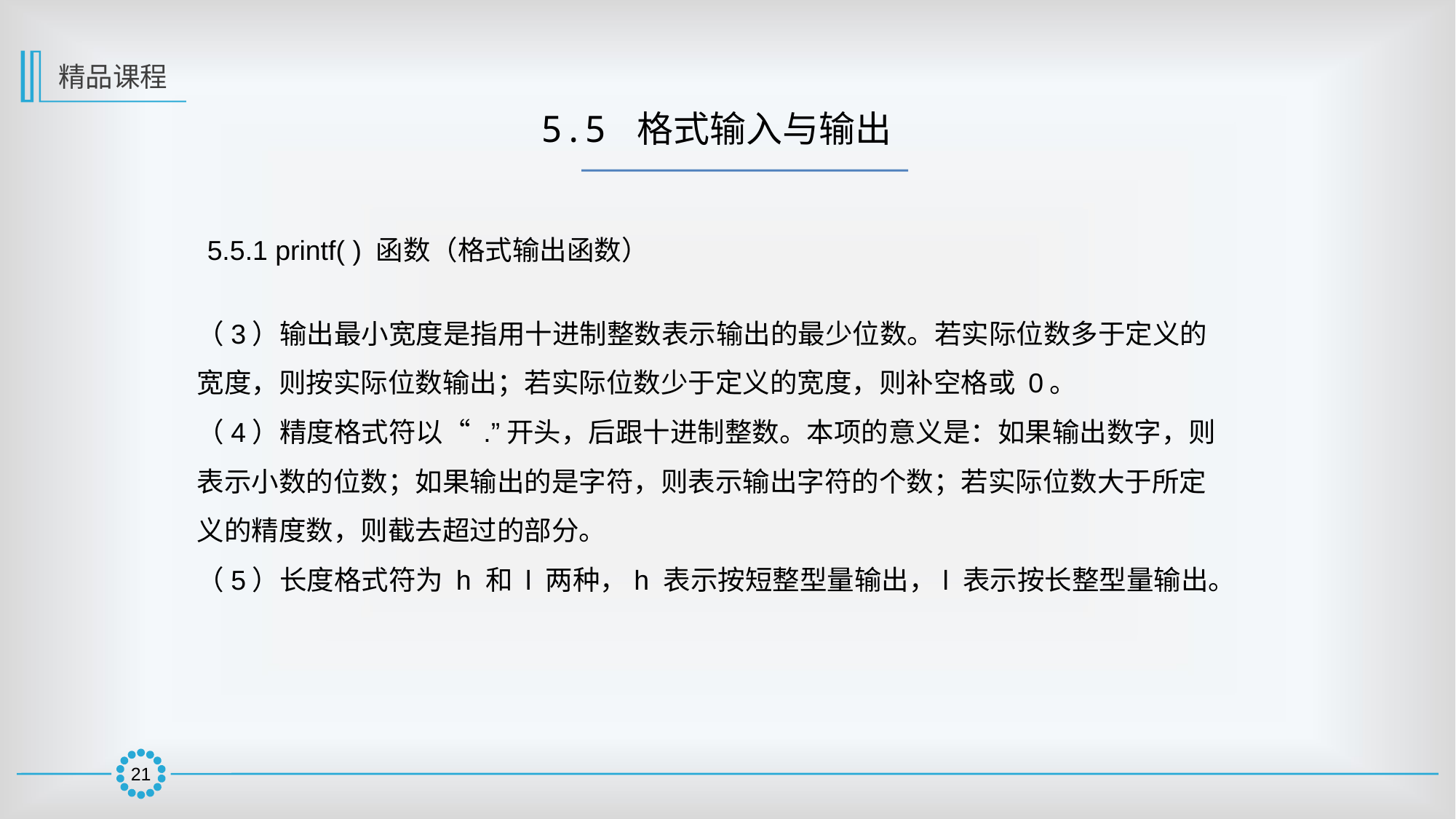

精品课程
5.5 格式输入与输出

5.5.1 printf( ) 函数（格式输出函数）
（3）输出最小宽度是指用十进制整数表示输出的最少位数。若实际位数多于定义的宽度，则按实际位数输出；若实际位数少于定义的宽度，则补空格或 0。
（4）精度格式符以“ .”开头，后跟十进制整数。本项的意义是：如果输出数字，则表示小数的位数；如果输出的是字符，则表示输出字符的个数；若实际位数大于所定义的精度数，则截去超过的部分。
（5）长度格式符为 h 和 l 两种，h 表示按短整型量输出，l 表示按长整型量输出。

21